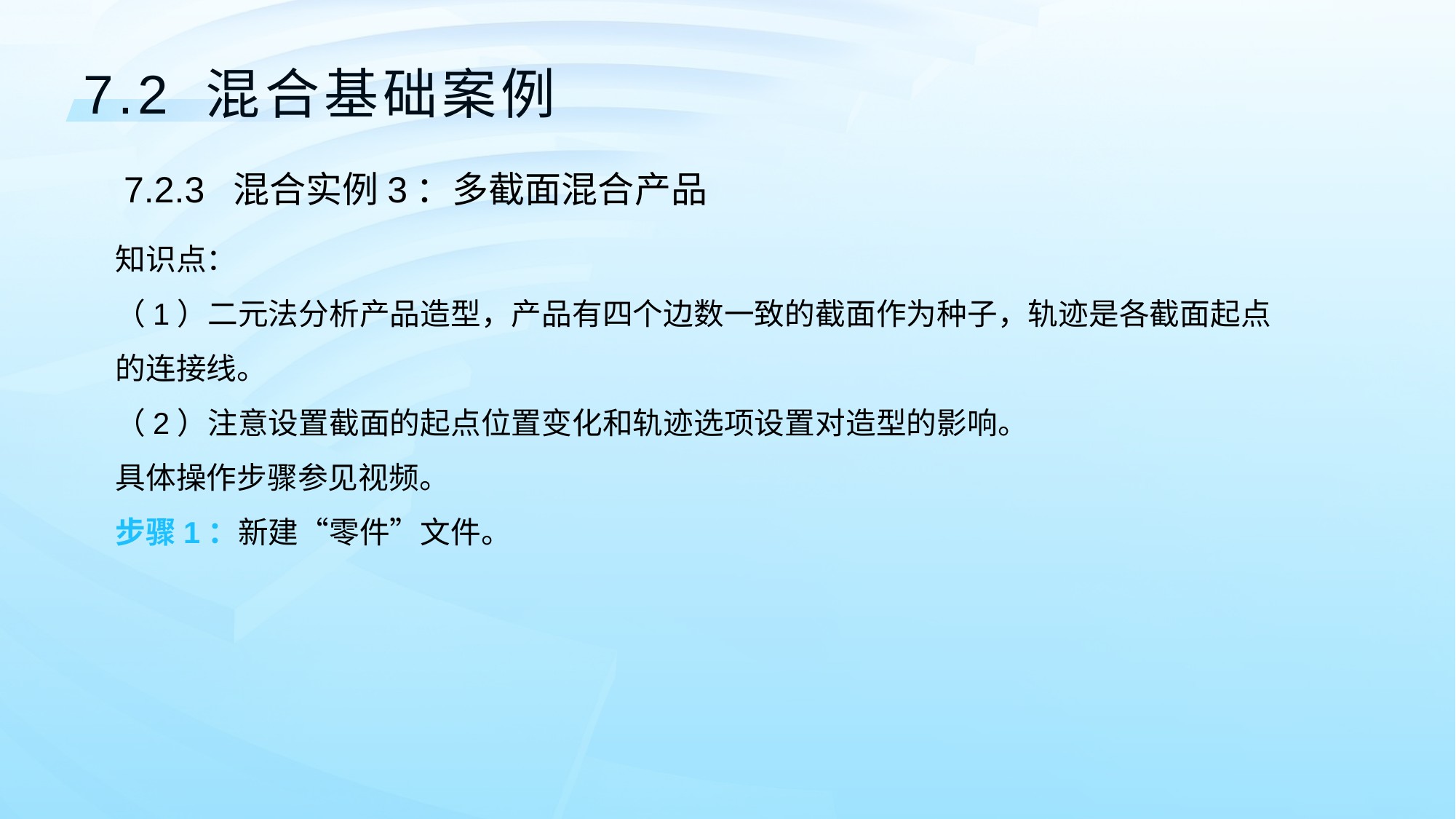

7.2 混合基础案例
7.2.3	混合实例3：多截面混合产品
知识点：
（1）二元法分析产品造型，产品有四个边数一致的截面作为种子，轨迹是各截面起点的连接线。
（2）注意设置截面的起点位置变化和轨迹选项设置对造型的影响。
具体操作步骤参见视频。
步骤1：新建“零件”文件。